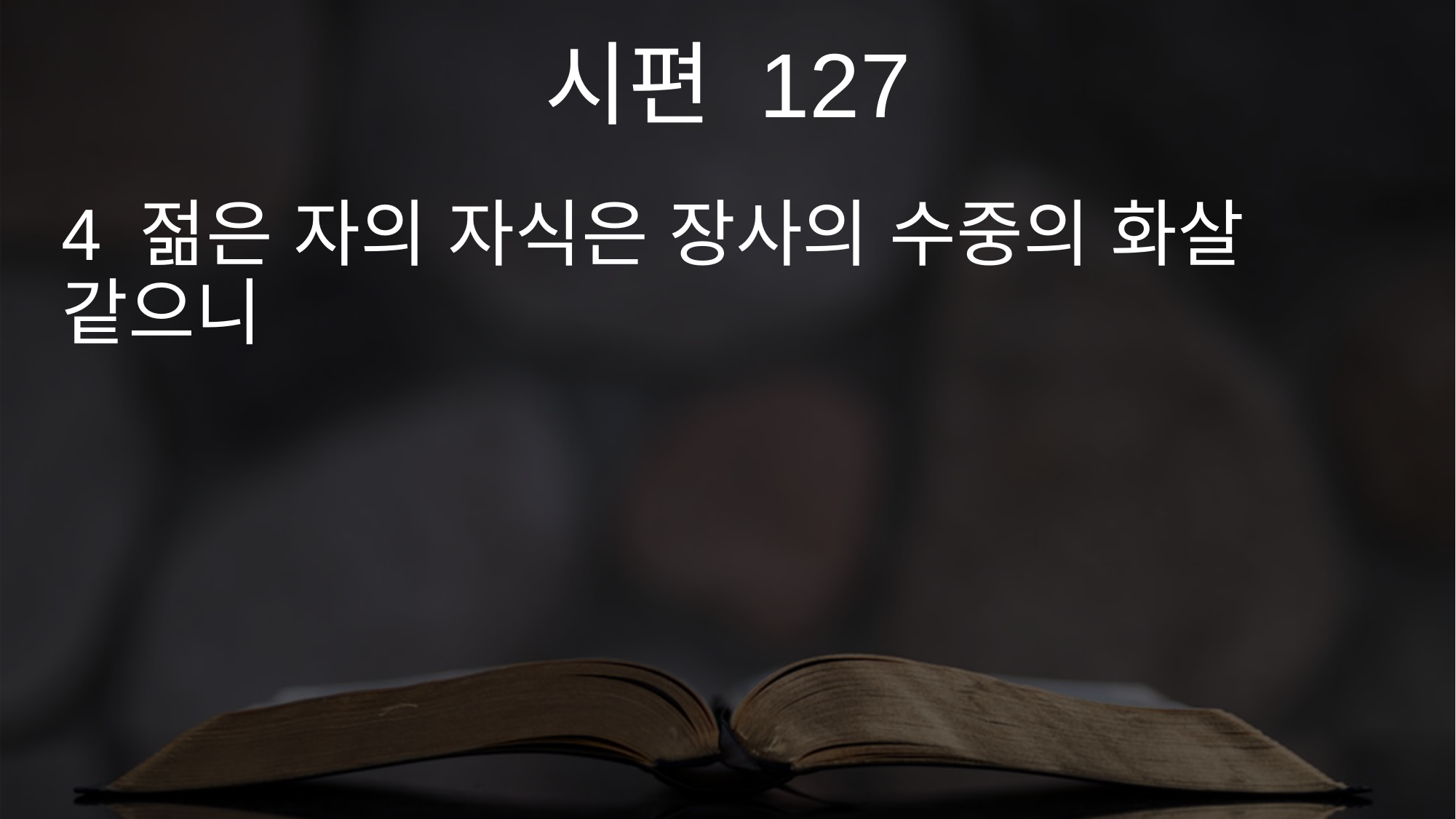

시편 127
4 젊은 자의 자식은 장사의 수중의 화살 같으니